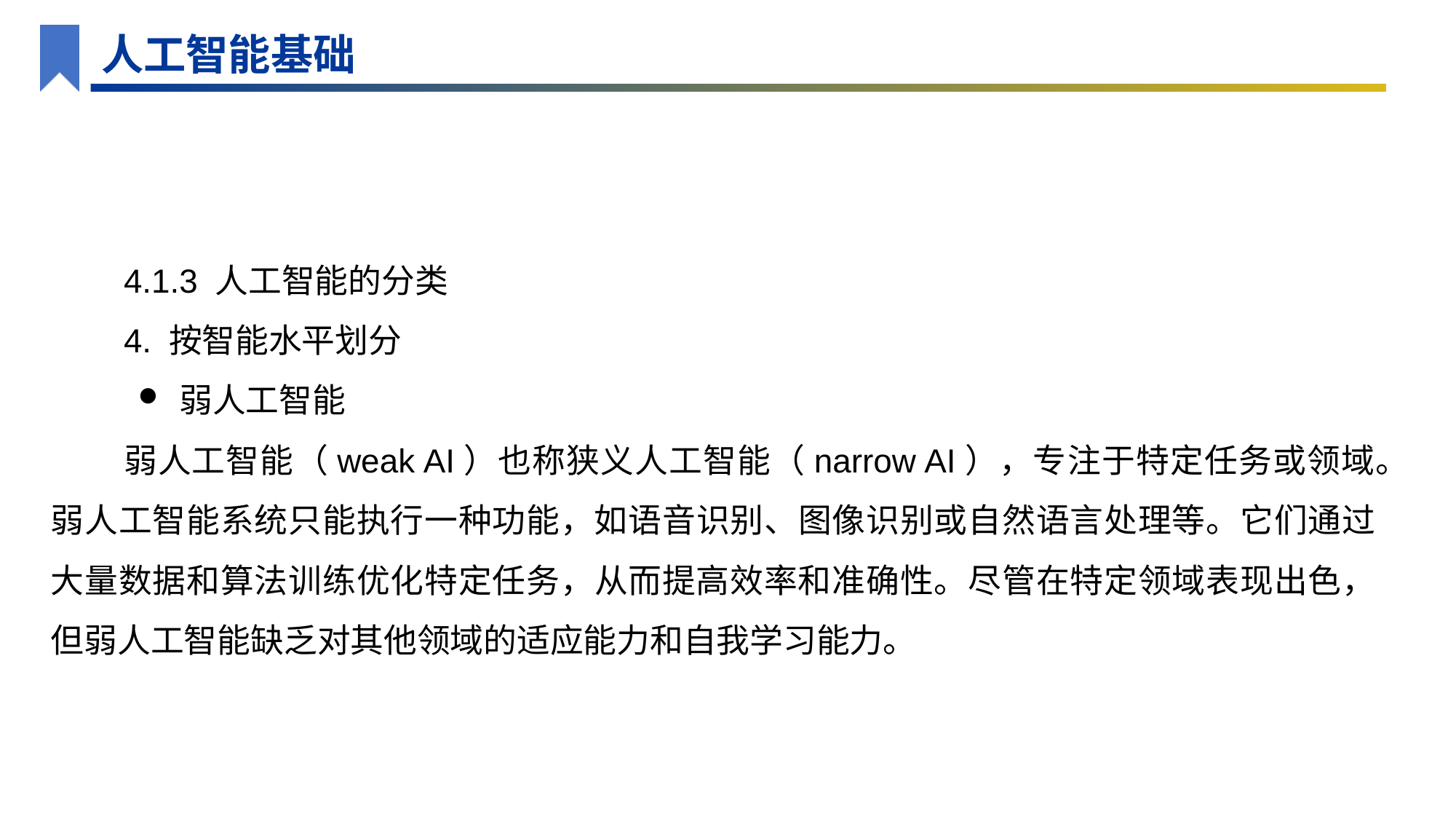

人工智能基础
4.1.3 人工智能的分类
4. 按智能水平划分
弱人工智能
弱人工智能（weak AI）也称狭义人工智能（narrow AI），专注于特定任务或领域。弱人工智能系统只能执行一种功能，如语音识别、图像识别或自然语言处理等。它们通过大量数据和算法训练优化特定任务，从而提高效率和准确性。尽管在特定领域表现出色，但弱人工智能缺乏对其他领域的适应能力和自我学习能力。